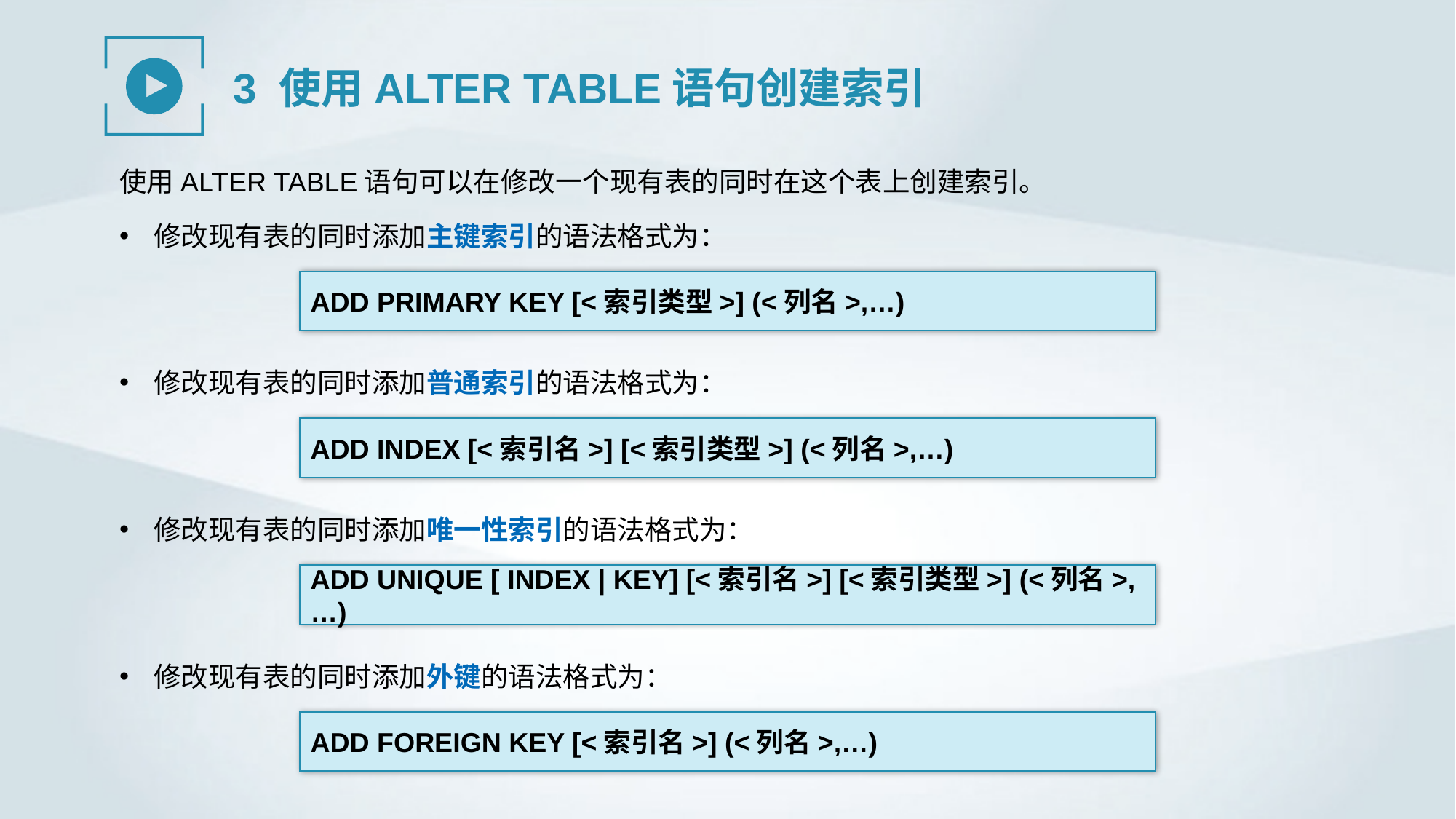

3 使用ALTER TABLE语句创建索引
使用ALTER TABLE语句可以在修改一个现有表的同时在这个表上创建索引。
修改现有表的同时添加主键索引的语法格式为：
ADD PRIMARY KEY [<索引类型>] (<列名>,…)
修改现有表的同时添加普通索引的语法格式为：
ADD INDEX [<索引名>] [<索引类型>] (<列名>,…)
修改现有表的同时添加唯一性索引的语法格式为：
ADD UNIQUE [ INDEX | KEY] [<索引名>] [<索引类型>] (<列名>,…)
修改现有表的同时添加外键的语法格式为：
ADD FOREIGN KEY [<索引名>] (<列名>,…)